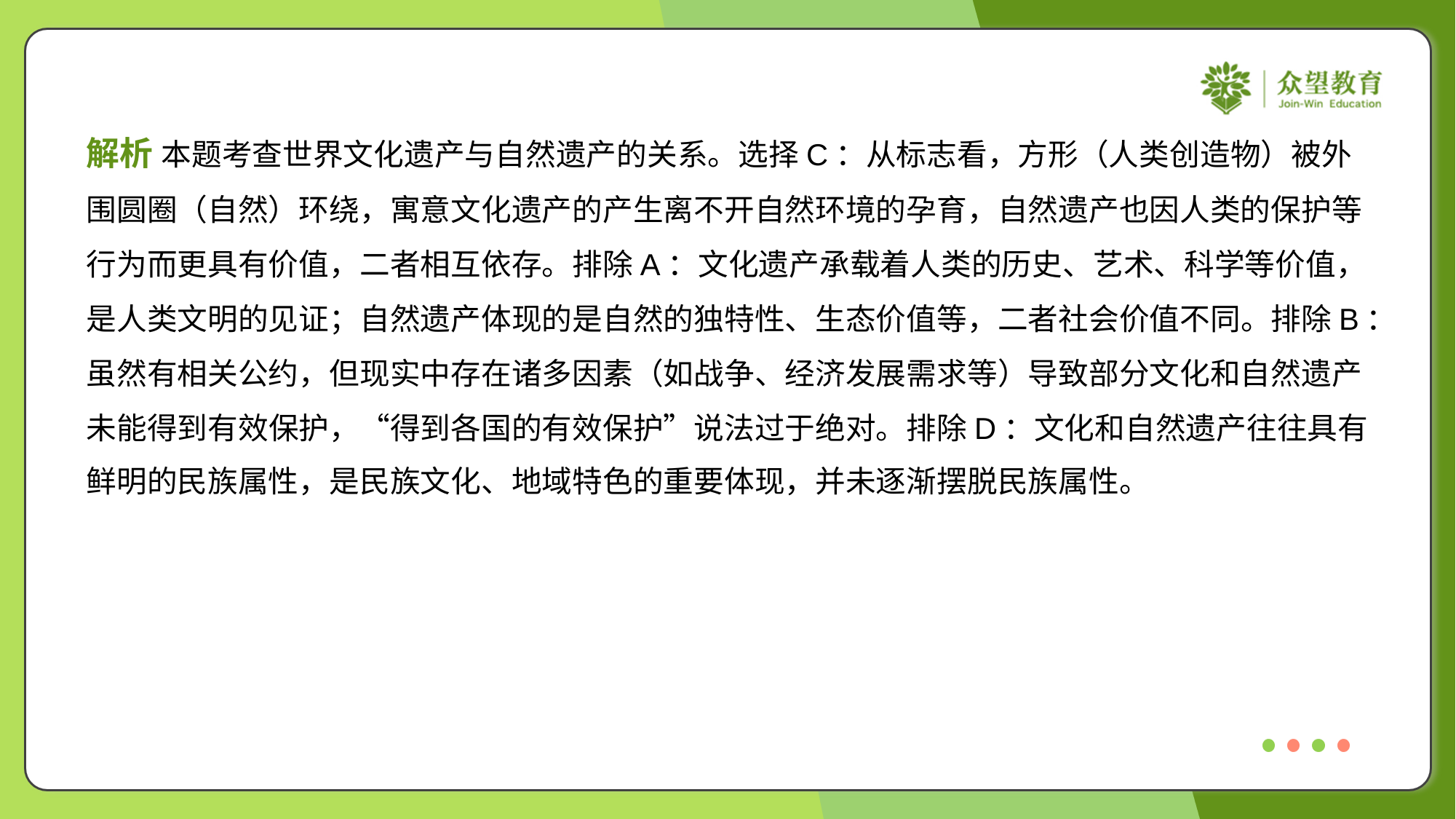

解析 本题考查世界文化遗产与自然遗产的关系。选择C：从标志看，方形（人类创造物）被外
围圆圈（自然）环绕，寓意文化遗产的产生离不开自然环境的孕育，自然遗产也因人类的保护等
行为而更具有价值，二者相互依存。排除A：文化遗产承载着人类的历史、艺术、科学等价值，
是人类文明的见证；自然遗产体现的是自然的独特性、生态价值等，二者社会价值不同。排除B：
虽然有相关公约，但现实中存在诸多因素（如战争、经济发展需求等）导致部分文化和自然遗产
未能得到有效保护，“得到各国的有效保护”说法过于绝对。排除D：文化和自然遗产往往具有
鲜明的民族属性，是民族文化、地域特色的重要体现，并未逐渐摆脱民族属性。